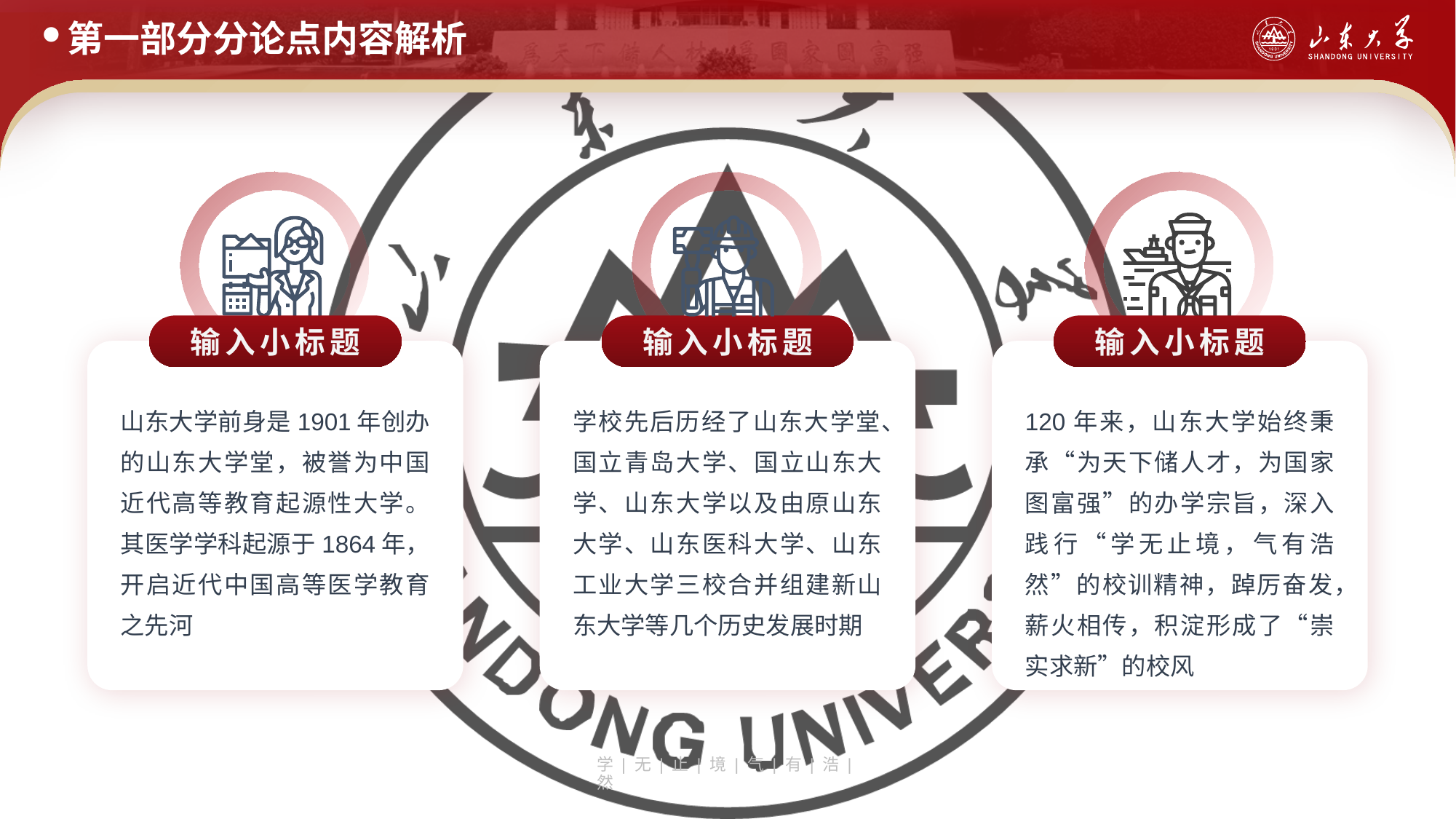

第一部分分论点内容解析

输入小标题
输入小标题
输入小标题

山东大学前身是1901年创办的山东大学堂，被誉为中国近代高等教育起源性大学。其医学学科起源于1864年，开启近代中国高等医学教育之先河
学校先后历经了山东大学堂、国立青岛大学、国立山东大学、山东大学以及由原山东大学、山东医科大学、山东工业大学三校合并组建新山东大学等几个历史发展时期
120年来，山东大学始终秉承“为天下储人才，为国家图富强”的办学宗旨，深入践行“学无止境，气有浩然”的校训精神，踔厉奋发，薪火相传，积淀形成了“崇实求新”的校风